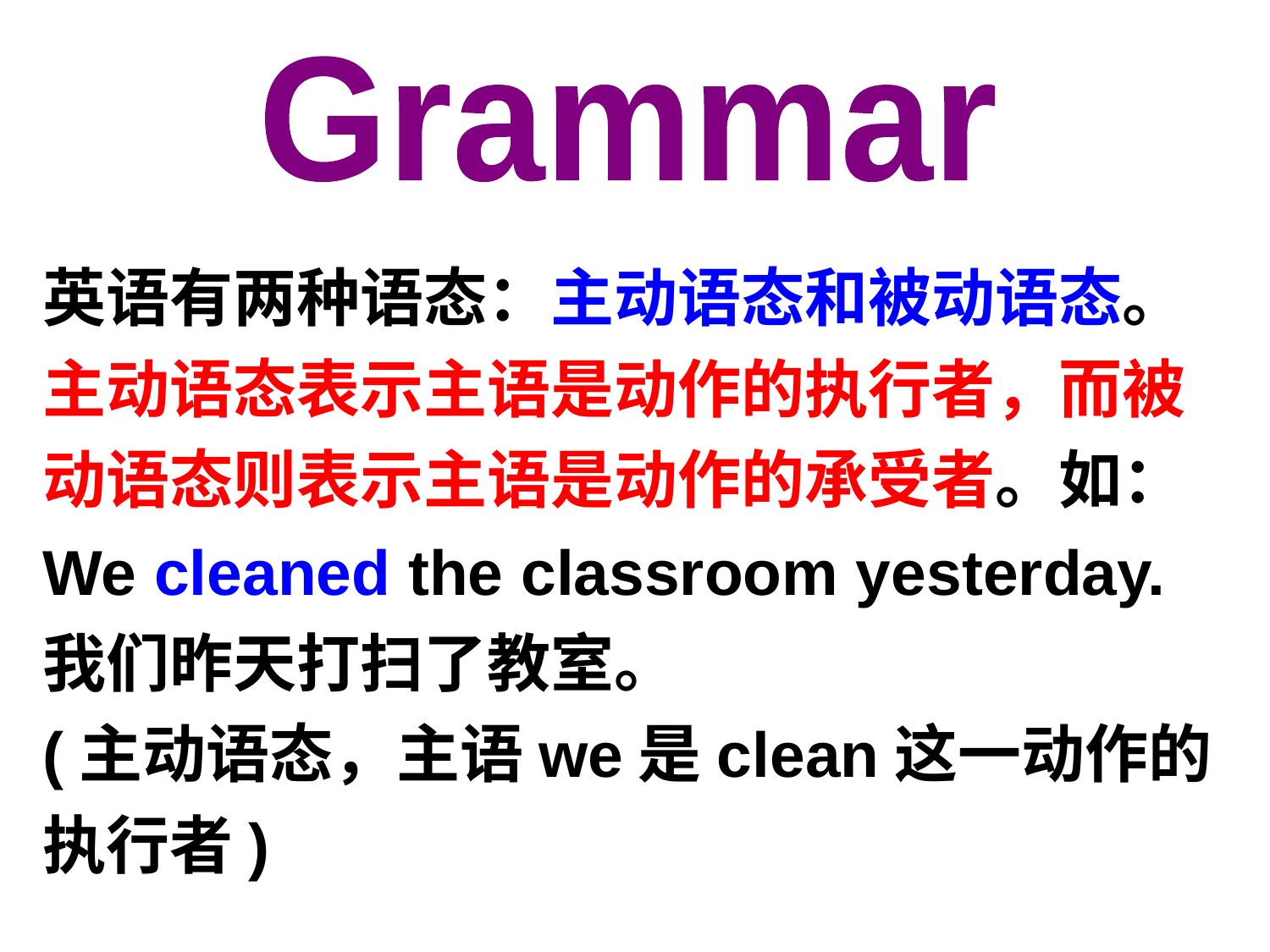

Grammar
英语有两种语态：主动语态和被动语态。主动语态表示主语是动作的执行者，而被动语态则表示主语是动作的承受者。如：
We cleaned the classroom yesterday.
我们昨天打扫了教室。
(主动语态，主语we是clean这一动作的执行者)